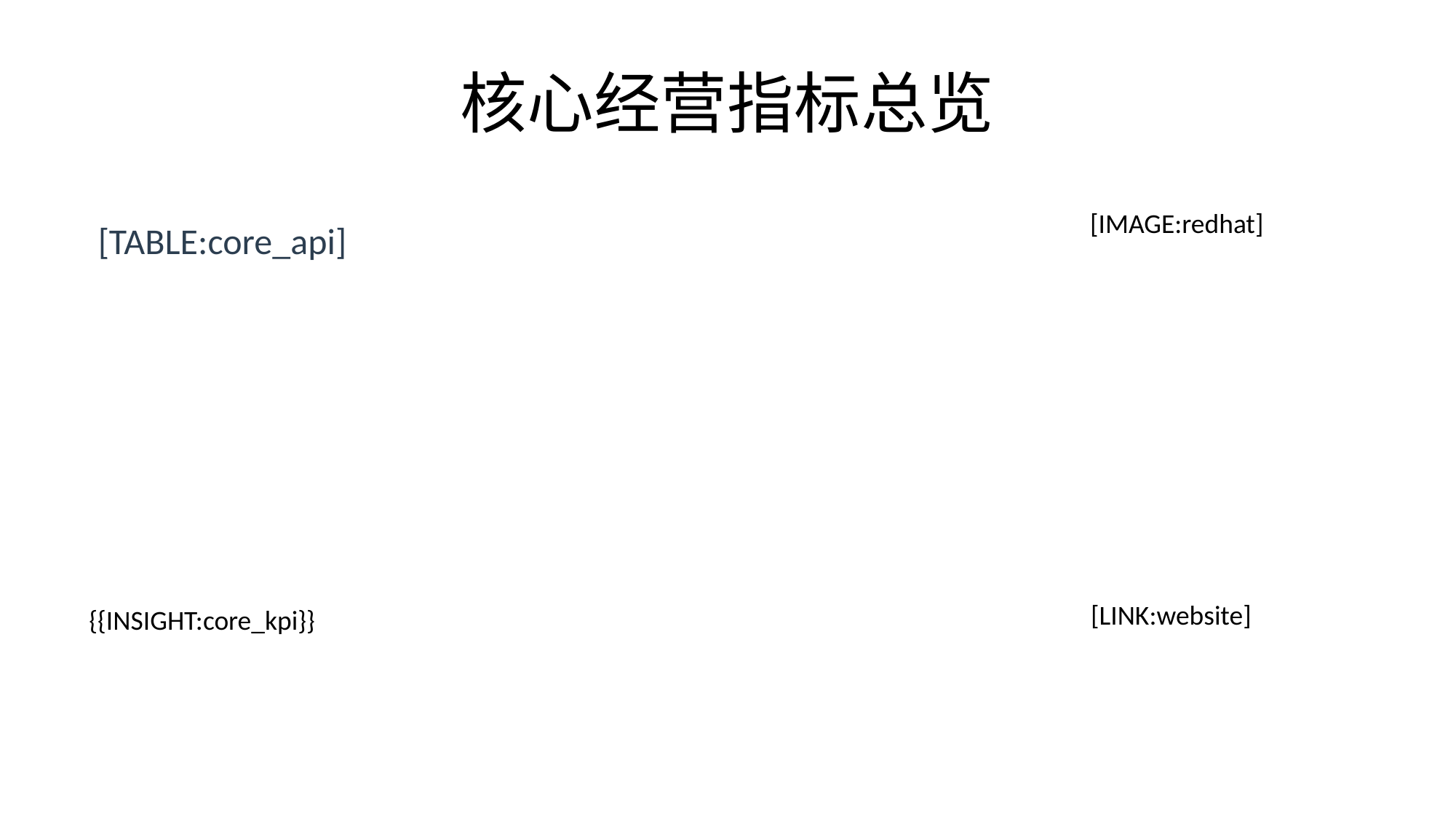

# 核心经营指标总览
[TABLE:core_api]
| [IMAGE:redhat] |
| --- |
[LINK:website]
{{INSIGHT:core_kpi}}